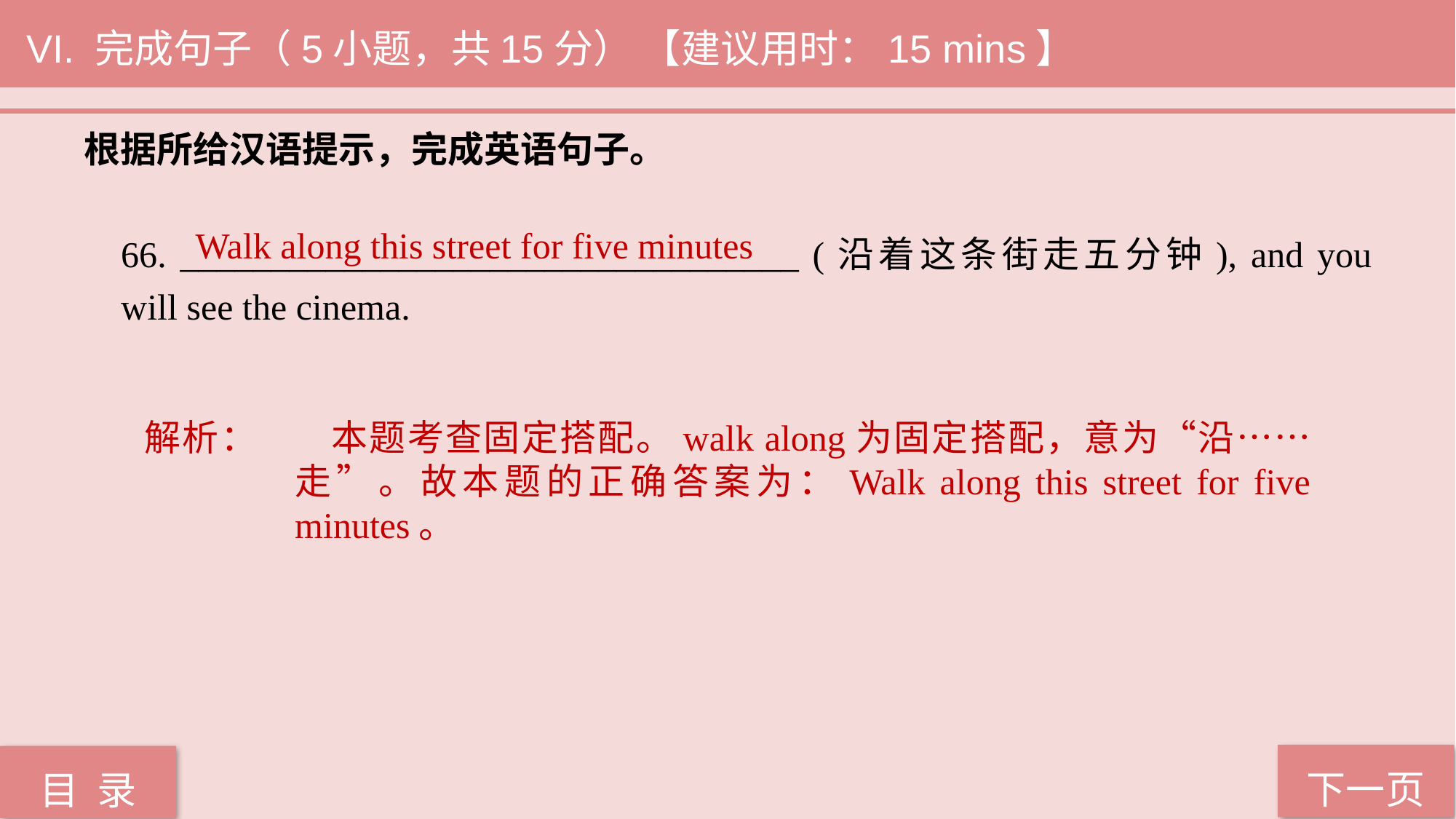

VI. 完成句子（5小题，共15分） 【建议用时：15 mins】
根据所给汉语提示，完成英语句子。
66. __________________________________ (沿着这条街走五分钟), and you will see the cinema.
 Walk along this street for five minutes
解析：	   本题考查固定搭配。walk along为固定搭配，意为“沿……走”。故本题的正确答案为：Walk along this street for five minutes。